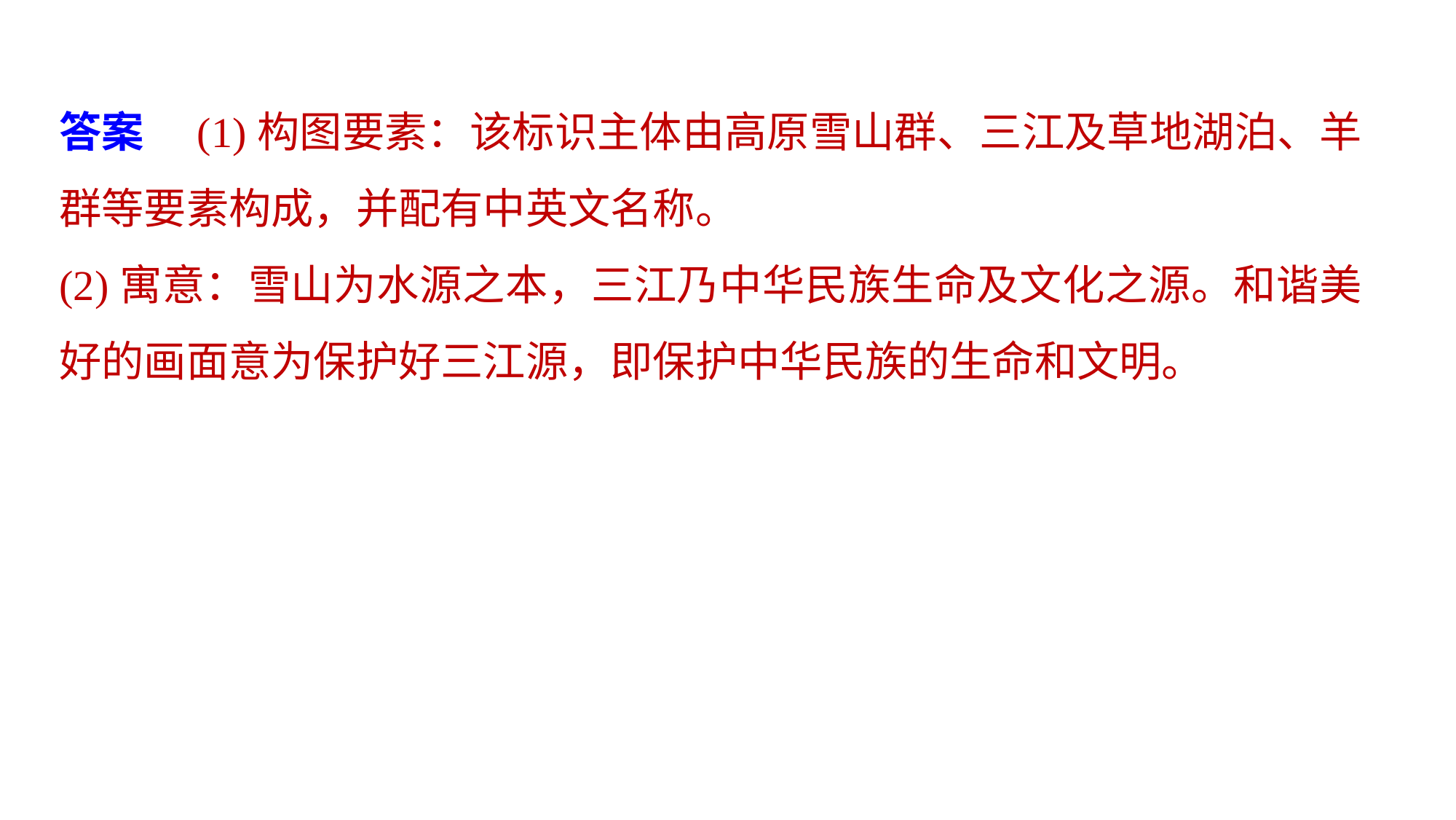

答案　(1)构图要素：该标识主体由高原雪山群、三江及草地湖泊、羊群等要素构成，并配有中英文名称。
(2)寓意：雪山为水源之本，三江乃中华民族生命及文化之源。和谐美好的画面意为保护好三江源，即保护中华民族的生命和文明。